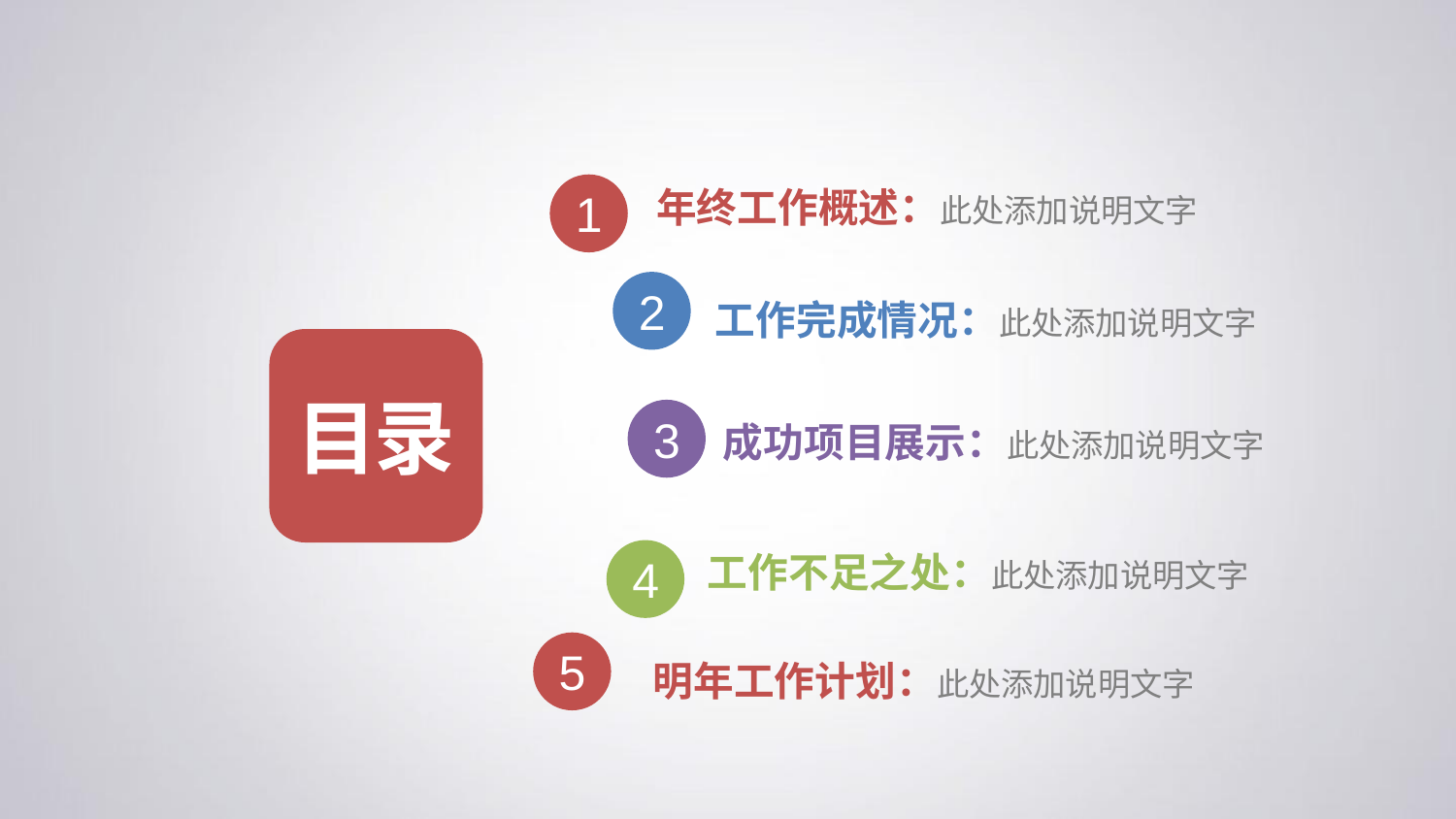

1
年终工作概述：此处添加说明文字
2
工作完成情况：此处添加说明文字
目录
3
成功项目展示：此处添加说明文字
4
工作不足之处：此处添加说明文字
5
明年工作计划：此处添加说明文字